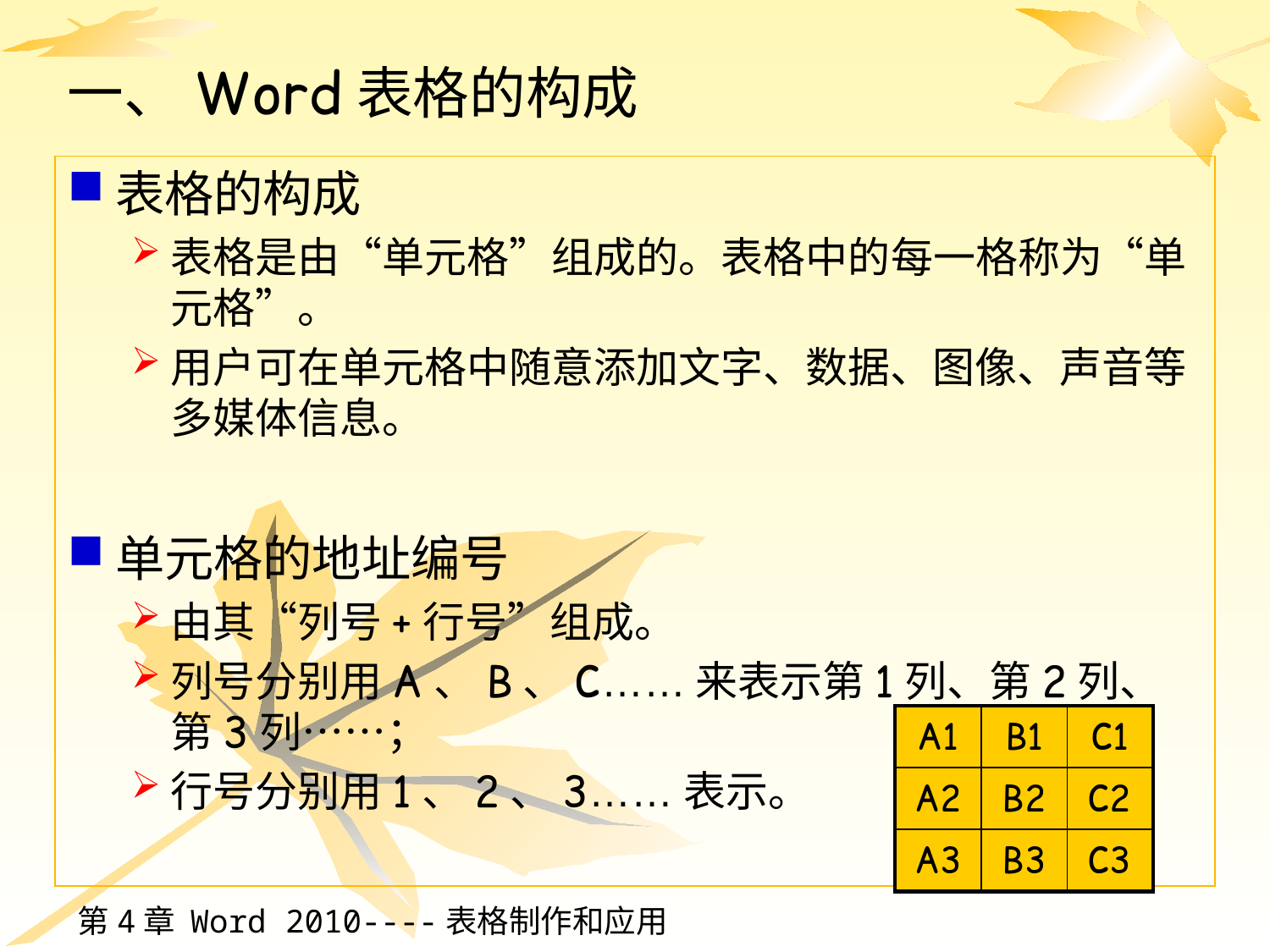

# 一、Word表格的构成
表格的构成
表格是由“单元格”组成的。表格中的每一格称为“单元格”。
用户可在单元格中随意添加文字、数据、图像、声音等多媒体信息。

单元格的地址编号
由其“列号+行号”组成。
列号分别用A、B、C……来表示第1列、第2列、第3列……；
行号分别用1、2、3……表示。
| A1 | B1 | C1 |
| --- | --- | --- |
| A2 | B2 | C2 |
| A3 | B3 | C3 |